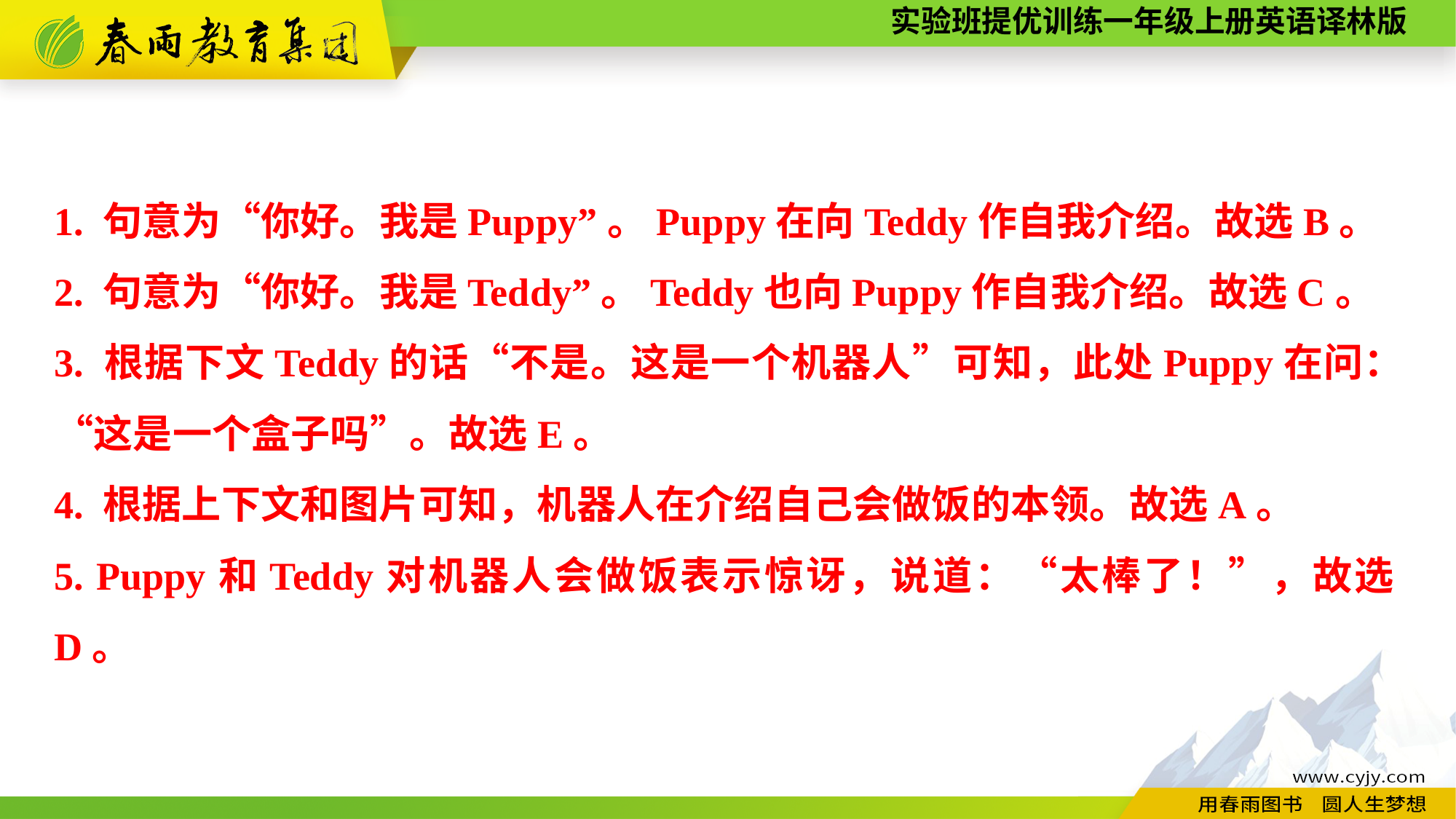

1. 句意为“你好。我是Puppy”。Puppy在向Teddy作自我介绍。故选B。
2. 句意为“你好。我是Teddy”。Teddy也向Puppy作自我介绍。故选C。
3. 根据下文Teddy的话“不是。这是一个机器人”可知，此处Puppy在问：“这是一个盒子吗”。故选E。
4. 根据上下文和图片可知，机器人在介绍自己会做饭的本领。故选A。
5. Puppy和Teddy对机器人会做饭表示惊讶，说道：“太棒了！”，故选D。